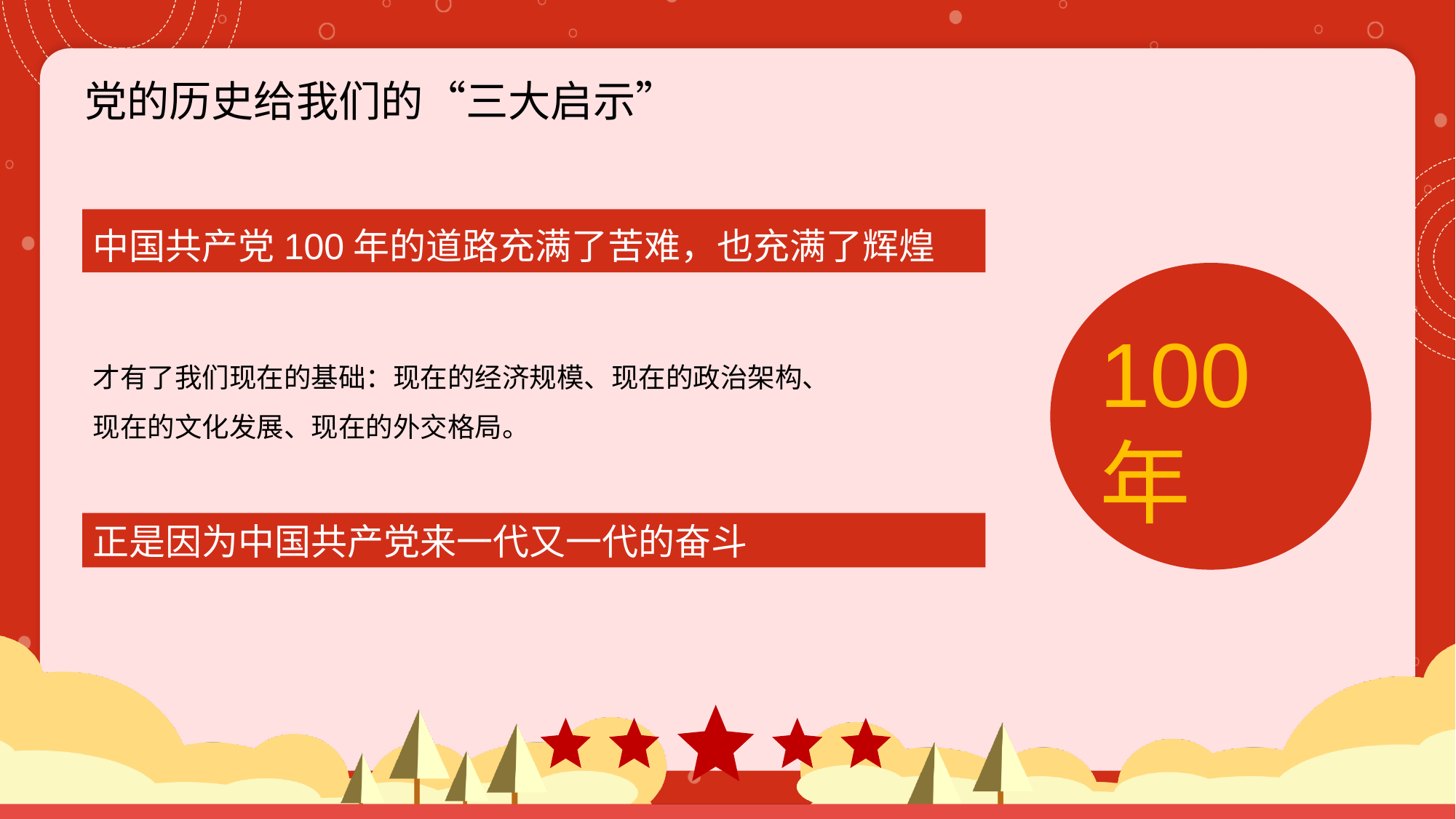

党的历史给我们的“三大启示”
中国共产党100年的道路充满了苦难，也充满了辉煌

100年
才有了我们现在的基础：现在的经济规模、现在的政治架构、现在的文化发展、现在的外交格局。
正是因为中国共产党来一代又一代的奋斗